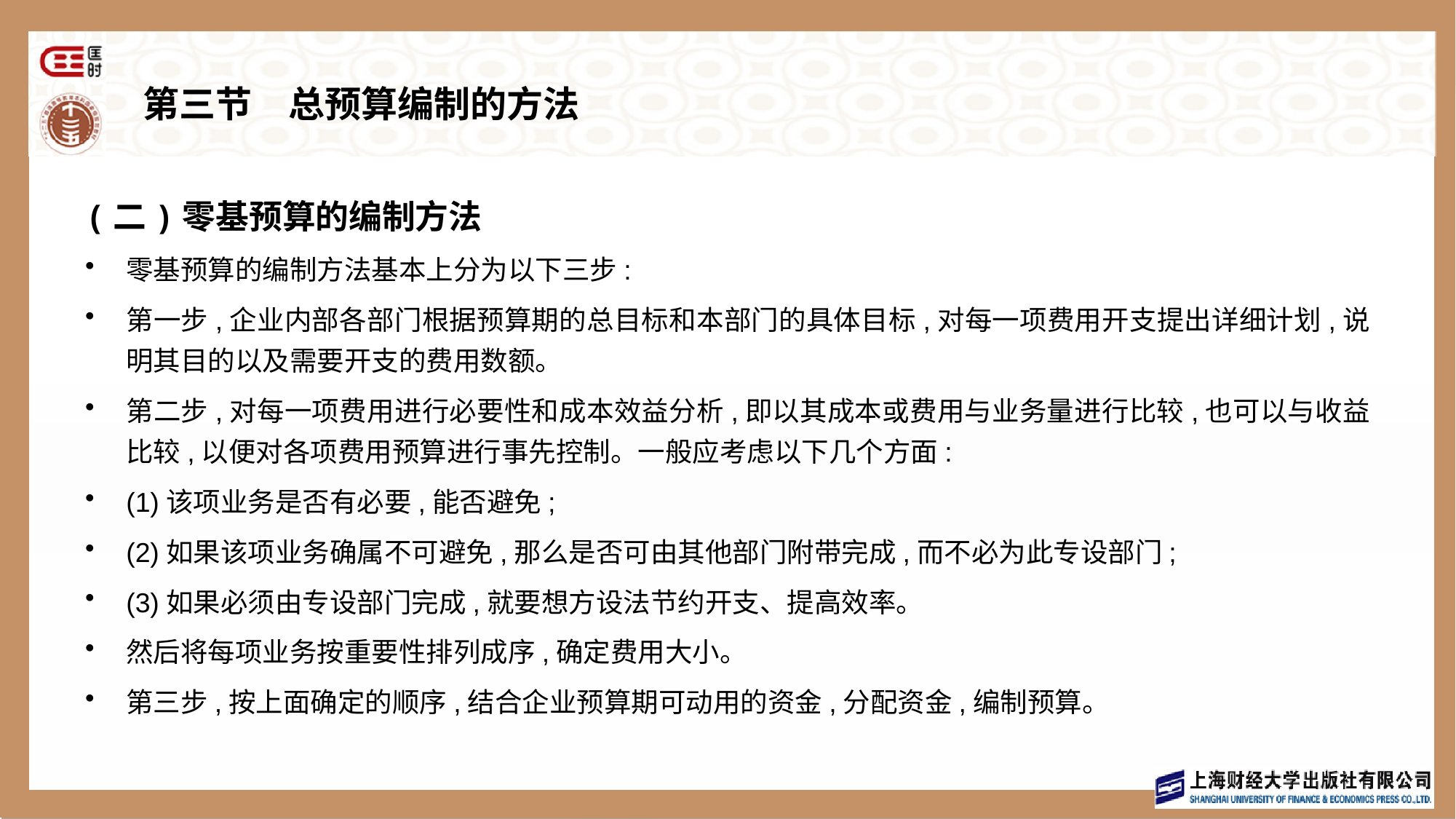

# 第三节　总预算编制的方法
(二)零基预算的编制方法
零基预算的编制方法基本上分为以下三步:
第一步,企业内部各部门根据预算期的总目标和本部门的具体目标,对每一项费用开支提出详细计划,说明其目的以及需要开支的费用数额。
第二步,对每一项费用进行必要性和成本效益分析,即以其成本或费用与业务量进行比较,也可以与收益比较,以便对各项费用预算进行事先控制。一般应考虑以下几个方面:
(1)该项业务是否有必要,能否避免;
(2)如果该项业务确属不可避免,那么是否可由其他部门附带完成,而不必为此专设部门;
(3)如果必须由专设部门完成,就要想方设法节约开支、提高效率。
然后将每项业务按重要性排列成序,确定费用大小。
第三步,按上面确定的顺序,结合企业预算期可动用的资金,分配资金,编制预算。